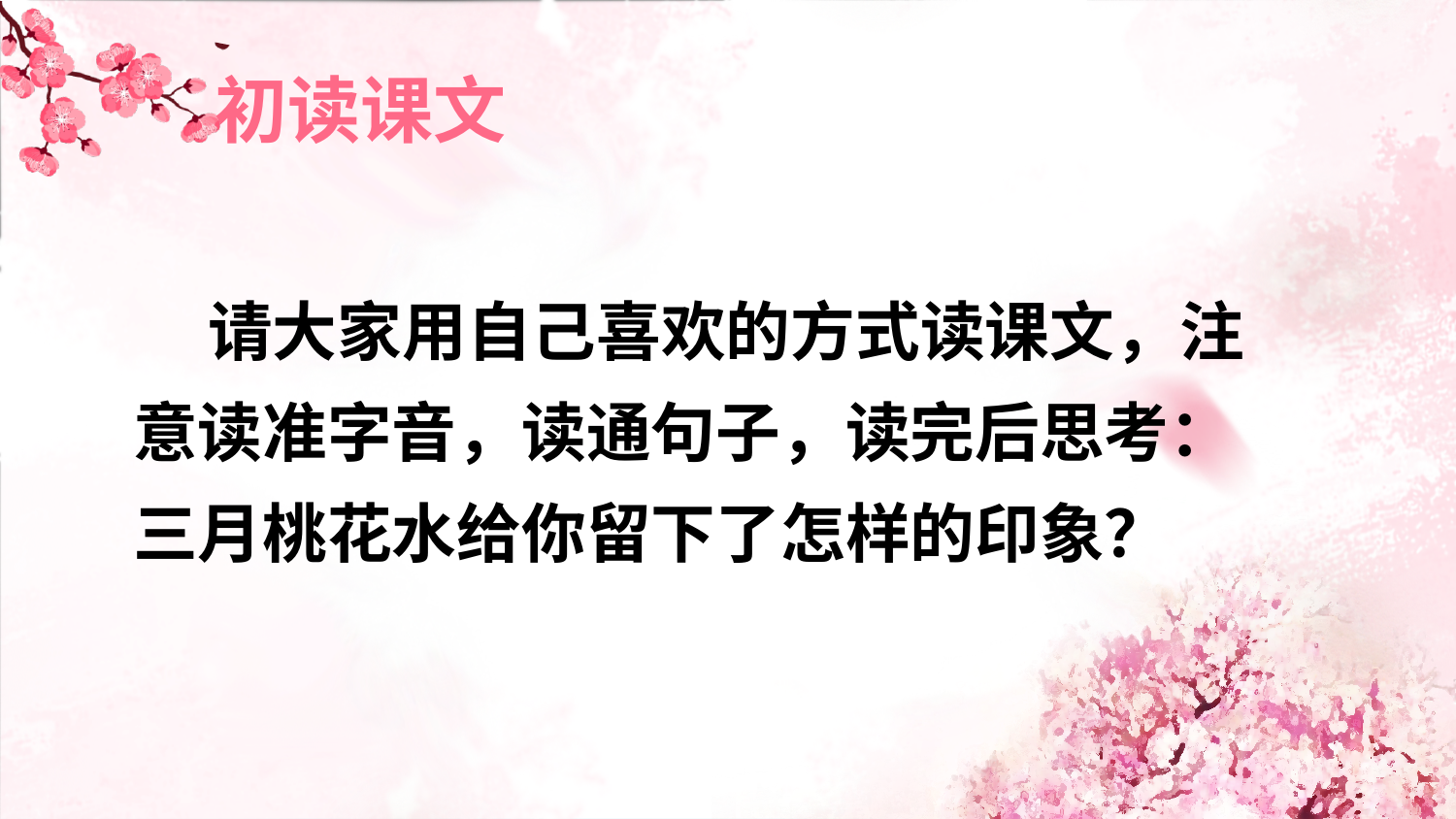

初读课文
    请大家用自己喜欢的方式读课文，注意读准字音，读通句子，读完后思考：三月桃花水给你留下了怎样的印象？